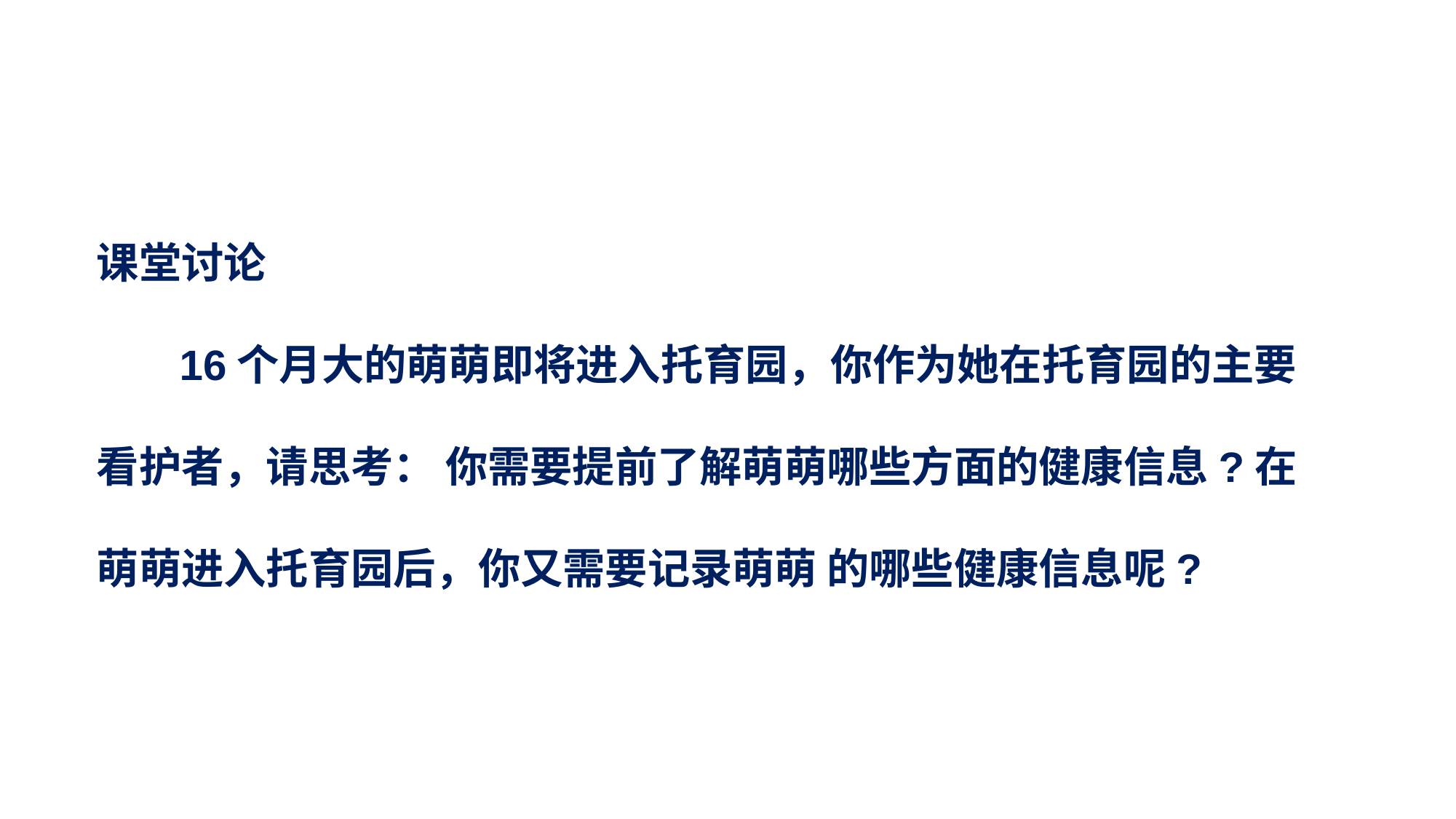

课堂讨论
       16个月大的萌萌即将进入托育园，你作为她在托育园的主要看护者，请思考： 你需要提前了解萌萌哪些方面的健康信息?在萌萌进入托育园后，你又需要记录萌萌 的哪些健康信息呢?